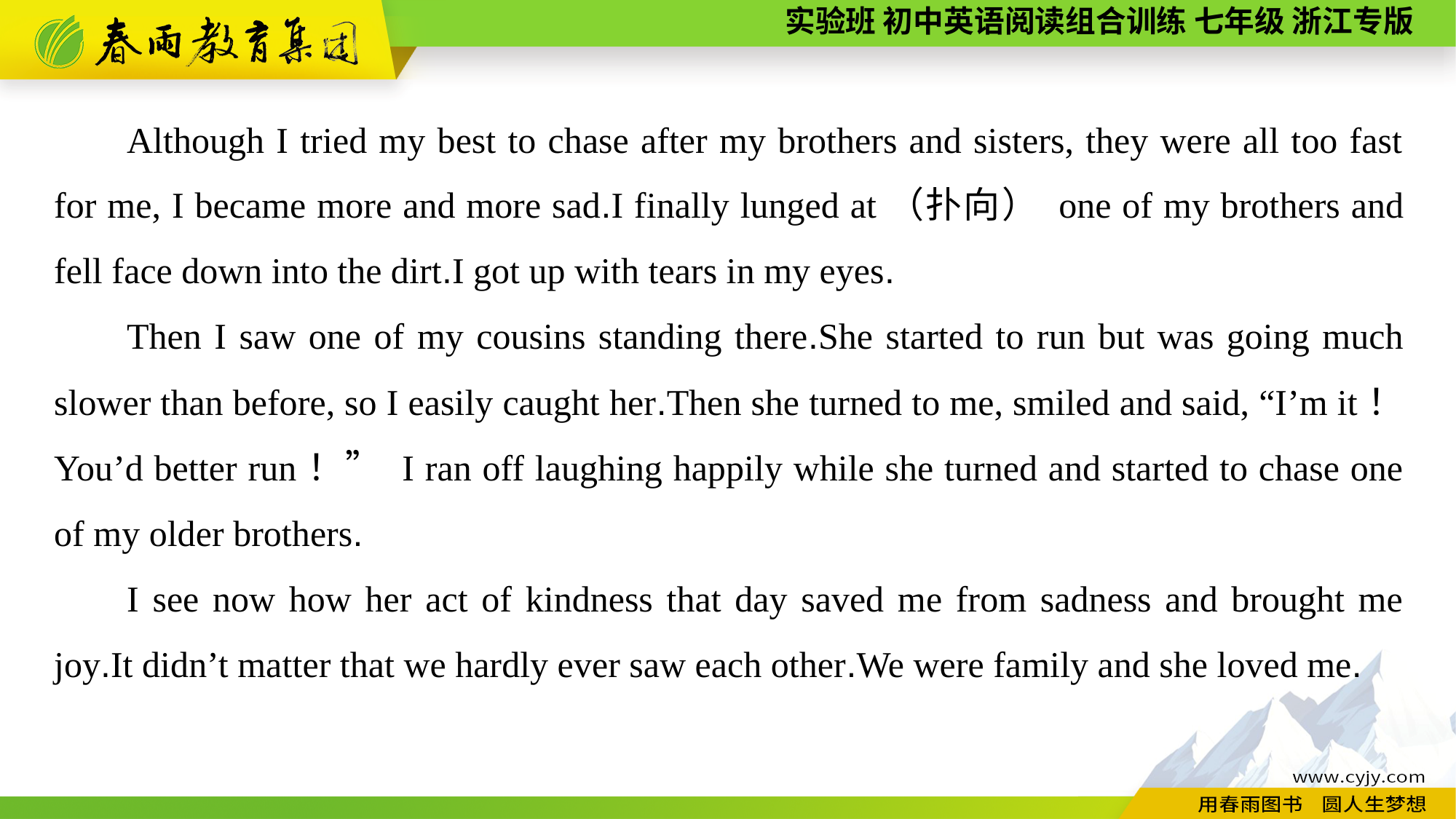

Although I tried my best to chase after my brothers and sisters, they were all too fast for me, I became more and more sad.I finally lunged at（扑向） one of my brothers and fell face down into the dirt.I got up with tears in my eyes.
Then I saw one of my cousins standing there.She started to run but was going much slower than before, so I easily caught her.Then she turned to me, smiled and said, “I’m it！ You’d better run！” I ran off laughing happily while she turned and started to chase one of my older brothers.
I see now how her act of kindness that day saved me from sadness and brought me joy.It didn’t matter that we hardly ever saw each other.We were family and she loved me.